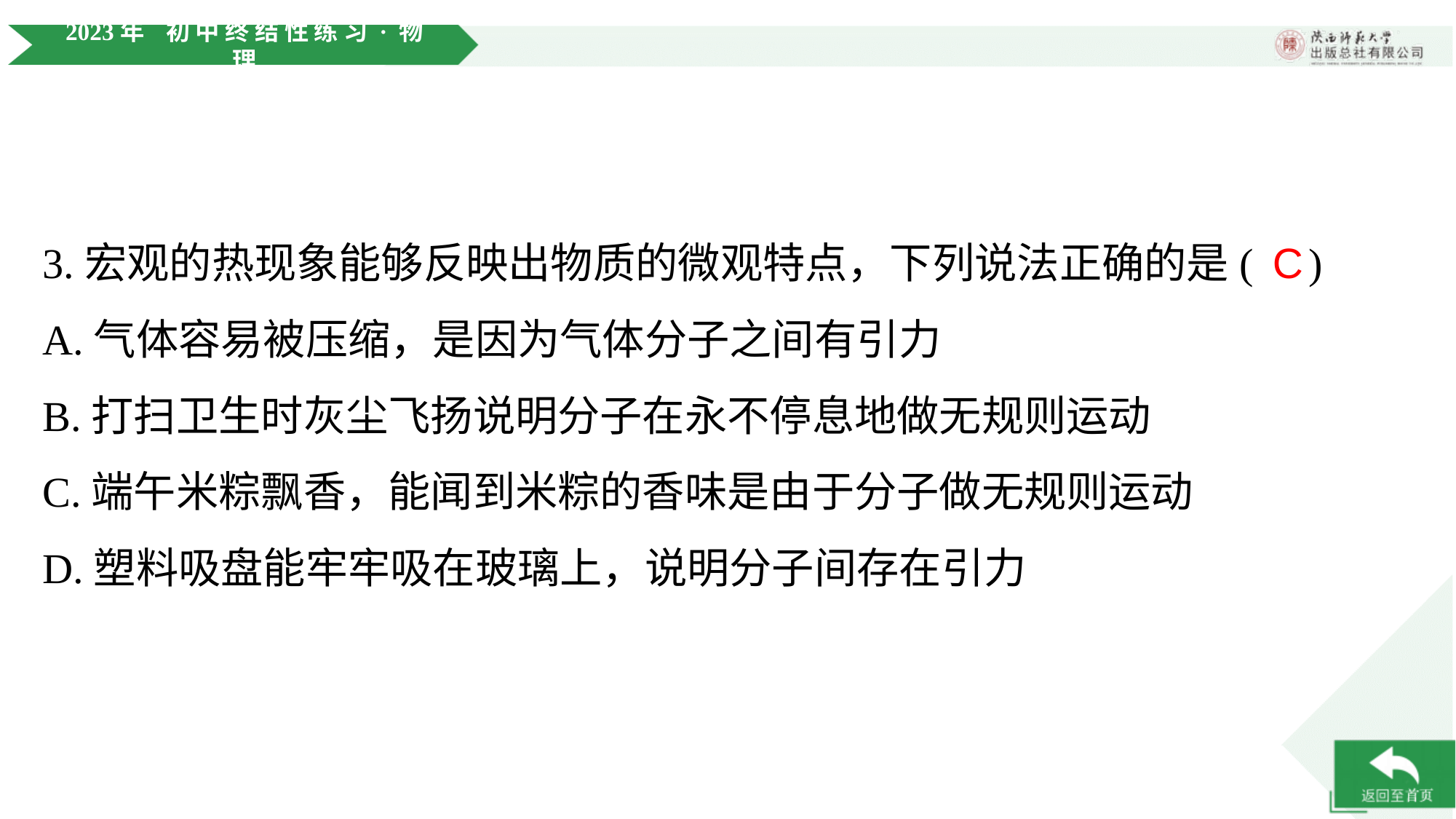

3.宏观的热现象能够反映出物质的微观特点，下列说法正确的是(     )
C
A.气体容易被压缩，是因为气体分子之间有引力
B.打扫卫生时灰尘飞扬说明分子在永不停息地做无规则运动
C.端午米粽飘香，能闻到米粽的香味是由于分子做无规则运动
D.塑料吸盘能牢牢吸在玻璃上，说明分子间存在引力